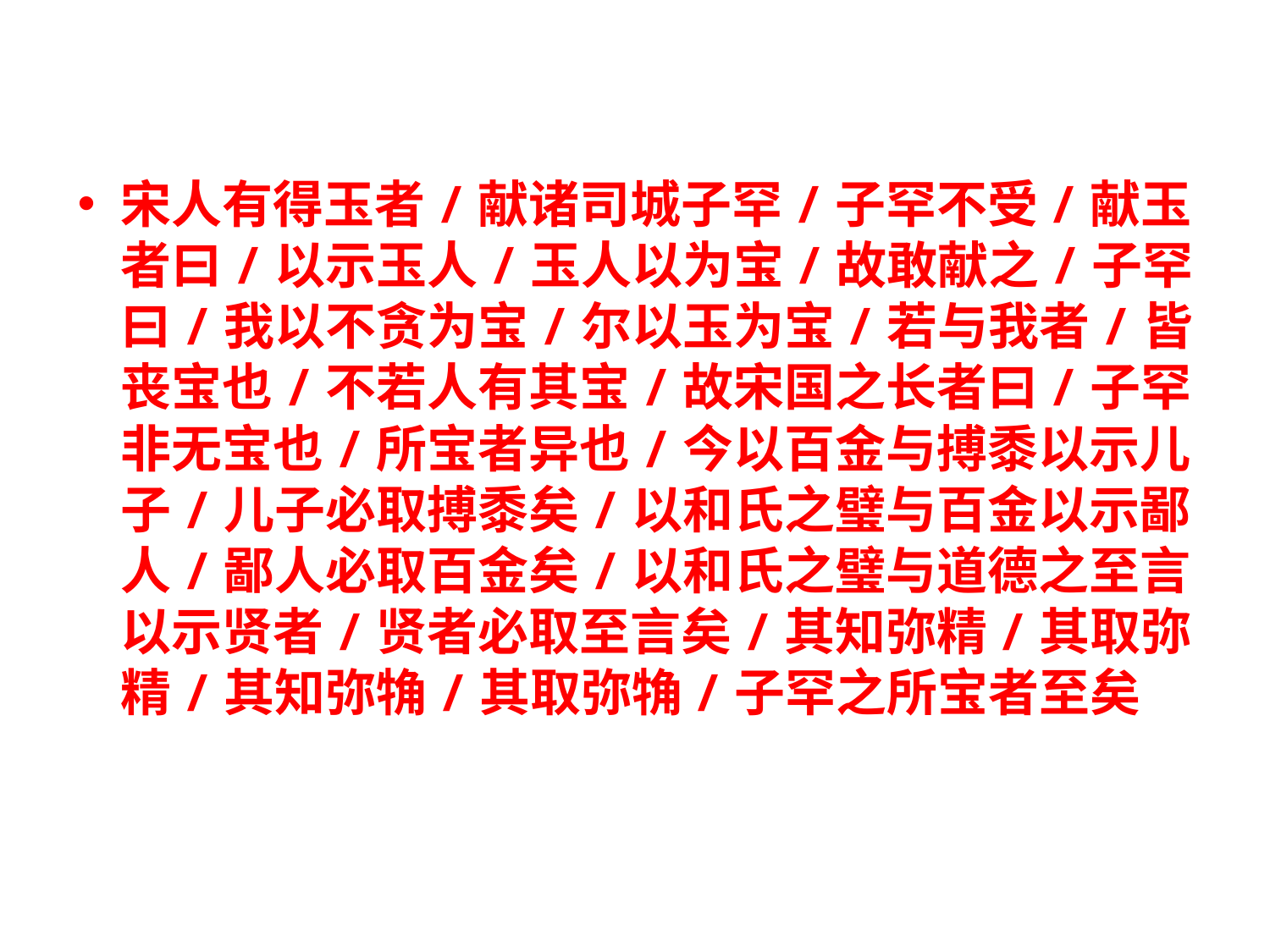

宋人有得玉者/献诸司城子罕/子罕不受/献玉者曰/以示玉人/玉人以为宝/故敢献之/子罕曰/我以不贪为宝/尔以玉为宝/若与我者/皆丧宝也/不若人有其宝/故宋国之长者曰/子罕非无宝也/所宝者异也/今以百金与搏黍以示儿子/儿子必取搏黍矣/以和氏之璧与百金以示鄙人/鄙人必取百金矣/以和氏之璧与道德之至言以示贤者/贤者必取至言矣/其知弥精/其取弥精/其知弥觕/其取弥觕/子罕之所宝者至矣